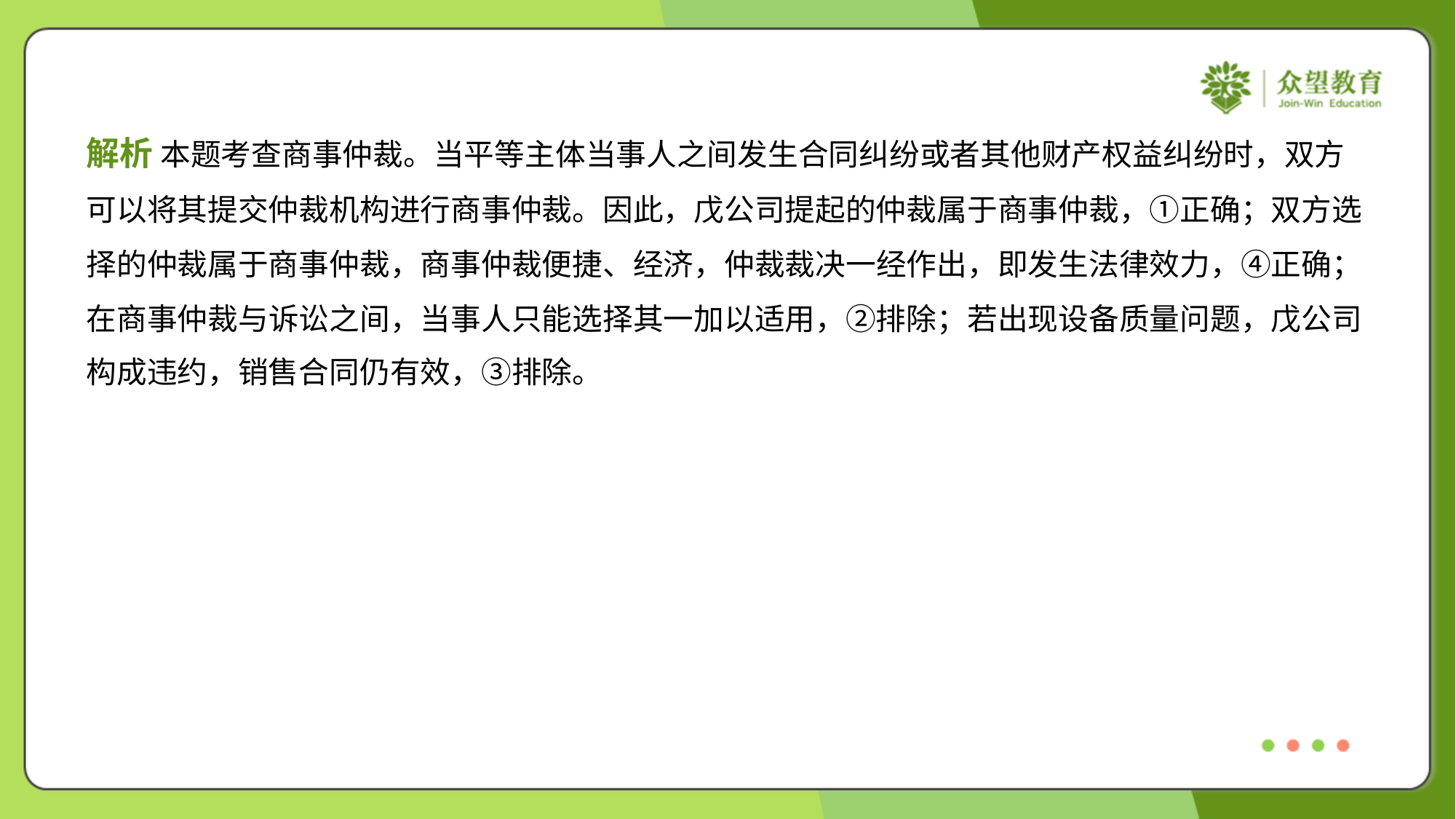

解析 本题考查商事仲裁。当平等主体当事人之间发生合同纠纷或者其他财产权益纠纷时，双方
可以将其提交仲裁机构进行商事仲裁。因此，戊公司提起的仲裁属于商事仲裁，①正确；双方选
择的仲裁属于商事仲裁，商事仲裁便捷、经济，仲裁裁决一经作出，即发生法律效力，④正确；
在商事仲裁与诉讼之间，当事人只能选择其一加以适用，②排除；若出现设备质量问题，戊公司
构成违约，销售合同仍有效，③排除。